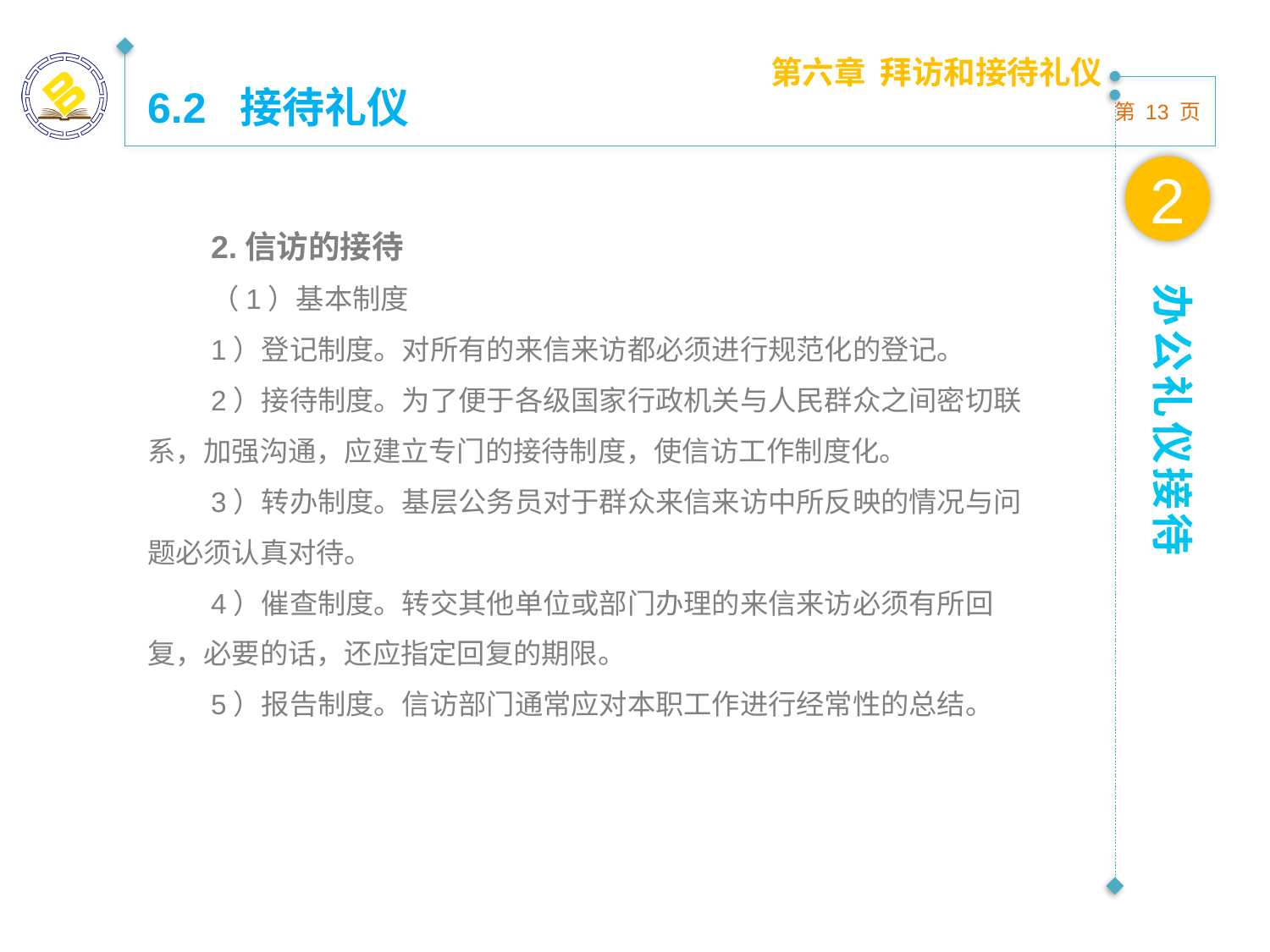

第六章  拜访和接待礼仪
6.2  接待礼仪
2
2.信访的接待
（1）基本制度
1）登记制度。对所有的来信来访都必须进行规范化的登记。
2）接待制度。为了便于各级国家行政机关与人民群众之间密切联系，加强沟通，应建立专门的接待制度，使信访工作制度化。
3）转办制度。基层公务员对于群众来信来访中所反映的情况与问题必须认真对待。
4）催查制度。转交其他单位或部门办理的来信来访必须有所回复，必要的话，还应指定回复的期限。
5）报告制度。信访部门通常应对本职工作进行经常性的总结。

办公礼仪接待